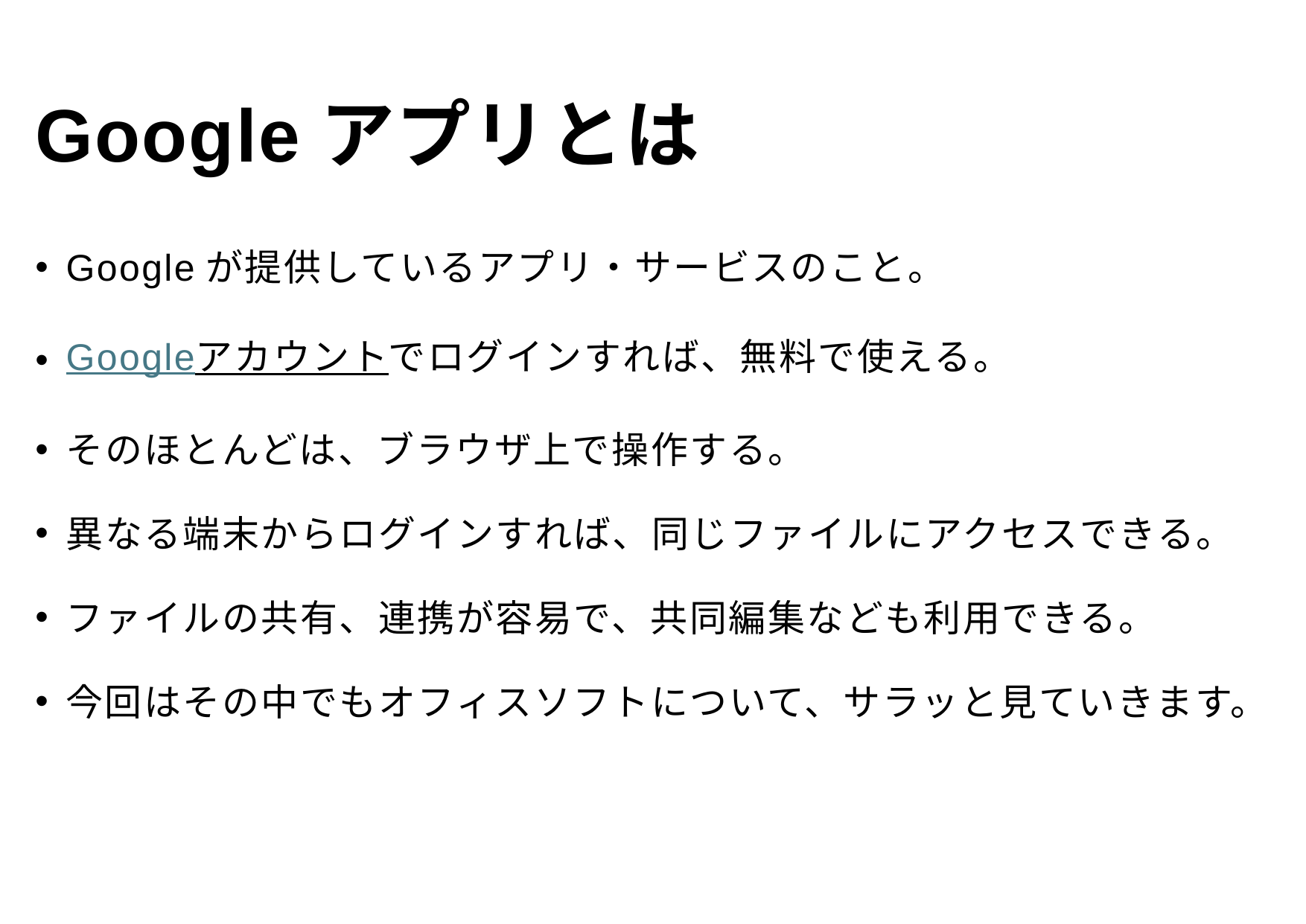

# Googleアプリとは
Googleが提供しているアプリ・サービスのこと。
Googleアカウントでログインすれば、無料で使える。
そのほとんどは、ブラウザ上で操作する。
異なる端末からログインすれば、同じファイルにアクセスできる。
ファイルの共有、連携が容易で、共同編集なども利用できる。
今回はその中でもオフィスソフトについて、サラッと見ていきます。